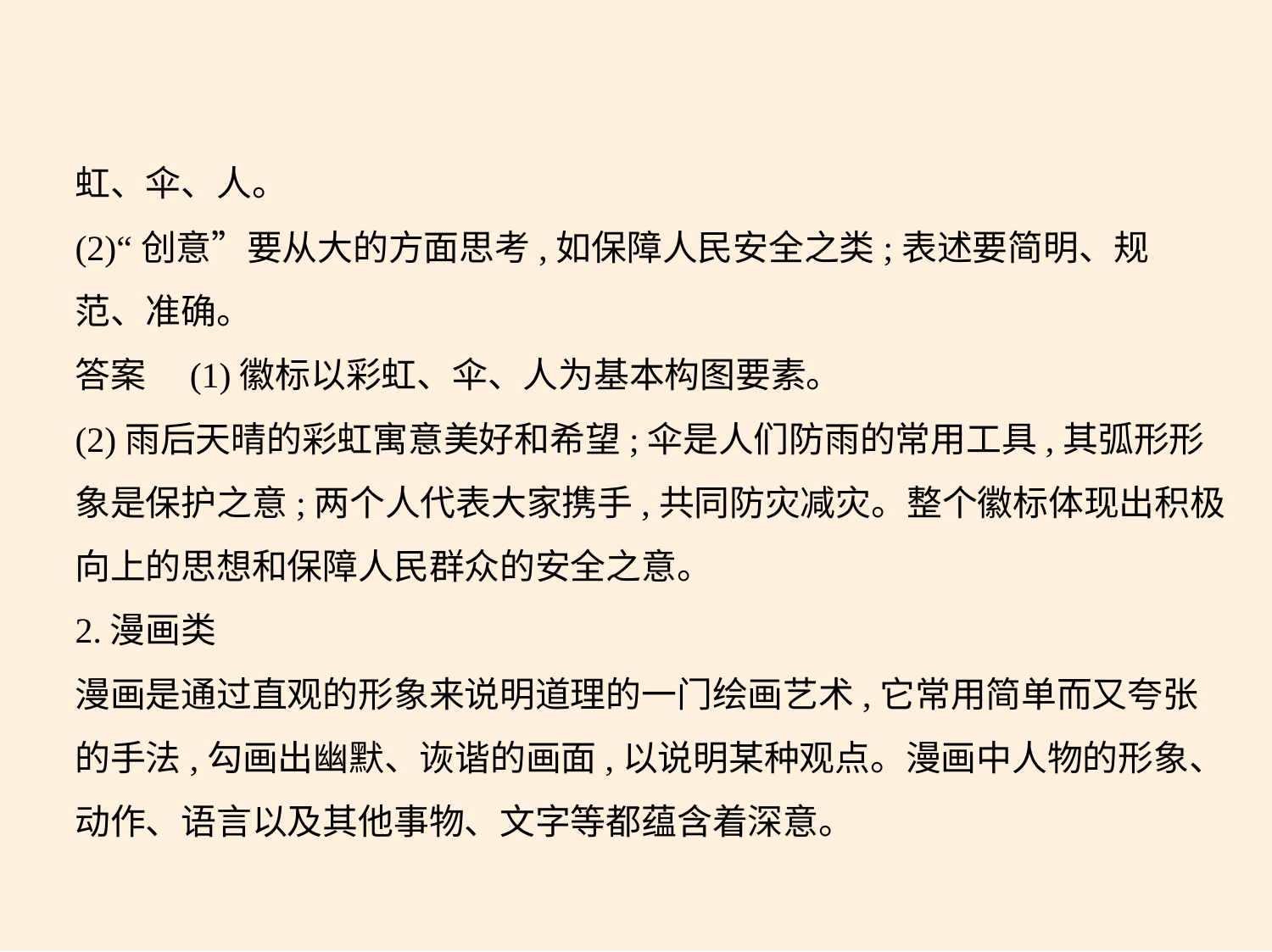

虹、伞、人。
(2)“创意”要从大的方面思考,如保障人民安全之类;表述要简明、规
范、准确。
答案　(1)徽标以彩虹、伞、人为基本构图要素。
(2)雨后天晴的彩虹寓意美好和希望;伞是人们防雨的常用工具,其弧形形
象是保护之意;两个人代表大家携手,共同防灾减灾。整个徽标体现出积极
向上的思想和保障人民群众的安全之意。
2.漫画类
漫画是通过直观的形象来说明道理的一门绘画艺术,它常用简单而又夸张
的手法,勾画出幽默、诙谐的画面,以说明某种观点。漫画中人物的形象、
动作、语言以及其他事物、文字等都蕴含着深意。